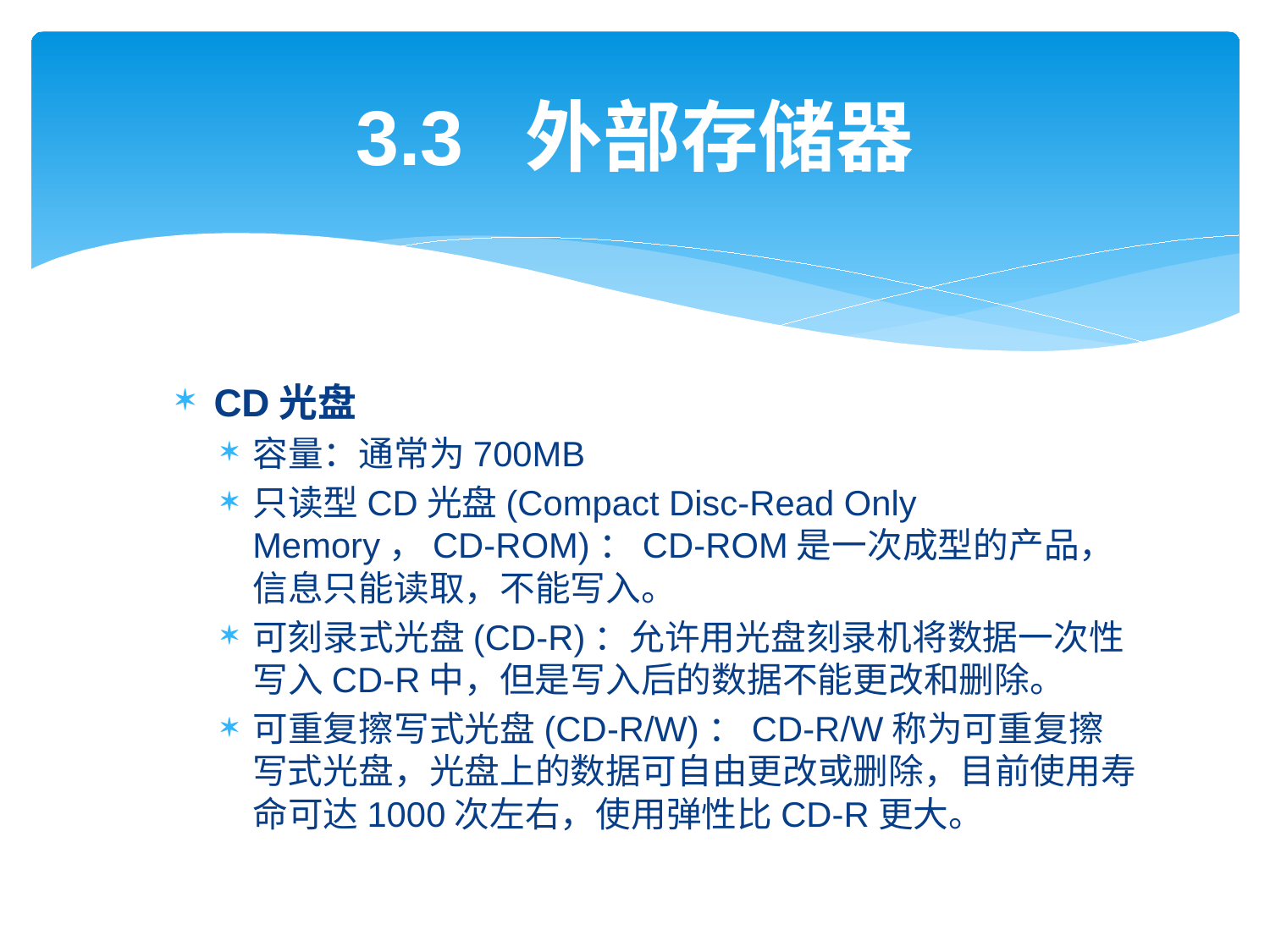

# 3.3  外部存储器
CD光盘
容量：通常为700MB
只读型CD光盘(Compact Disc-Read Only Memory，CD-ROM)：CD-ROM是一次成型的产品，信息只能读取，不能写入。
可刻录式光盘(CD-R)：允许用光盘刻录机将数据一次性写入CD-R中，但是写入后的数据不能更改和删除。
可重复擦写式光盘(CD-R/W)：CD-R/W称为可重复擦写式光盘，光盘上的数据可自由更改或删除，目前使用寿命可达1000次左右，使用弹性比CD-R更大。